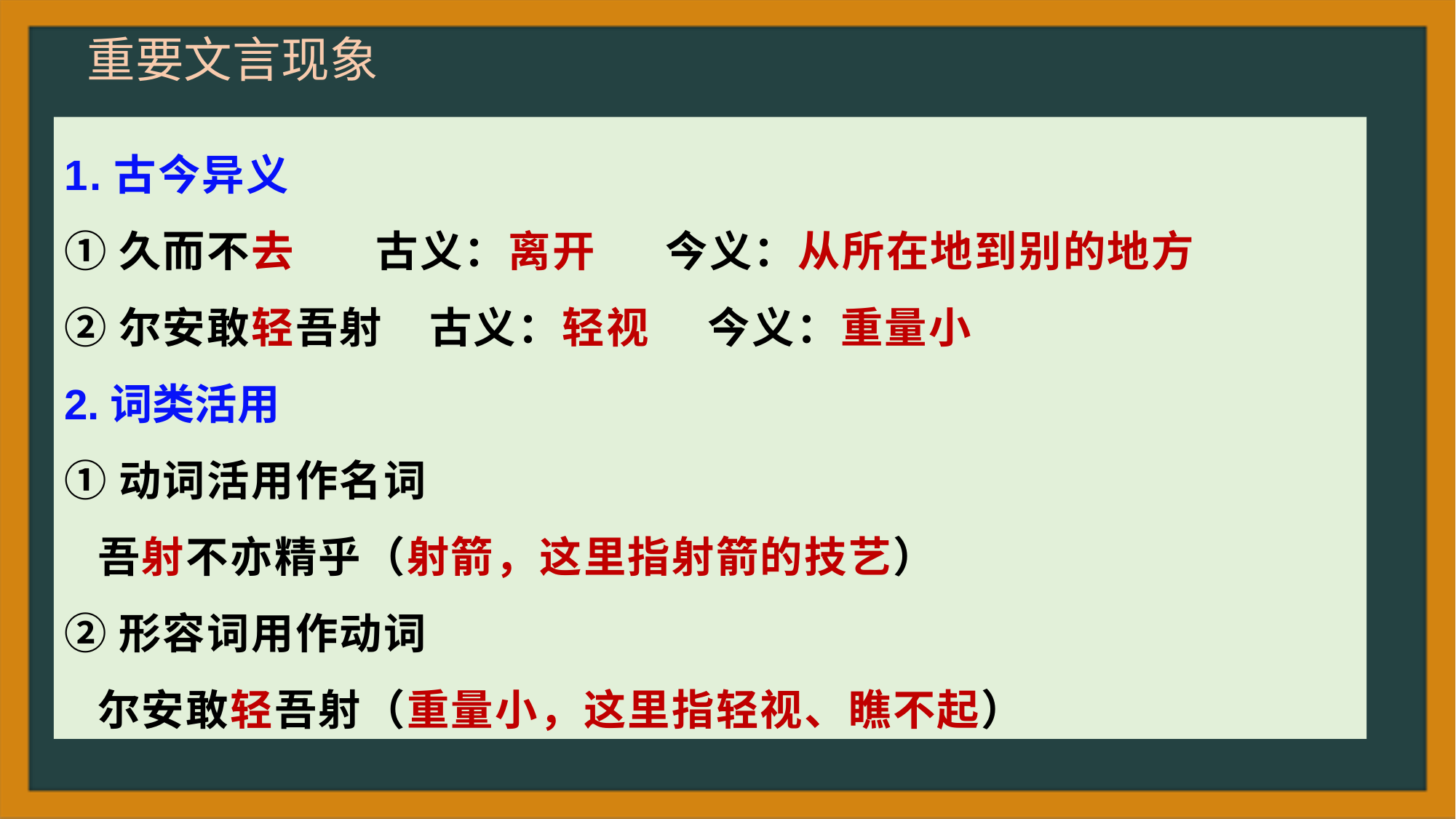

重要文言现象
1.古今异义
①久而不去       古义：离开      今义：从所在地到别的地方
②尔安敢轻吾射    古义：轻视     今义：重量小
2.词类活用
①动词活用作名词
  吾射不亦精乎（射箭，这里指射箭的技艺）
②形容词用作动词
  尔安敢轻吾射（重量小，这里指轻视、瞧不起）